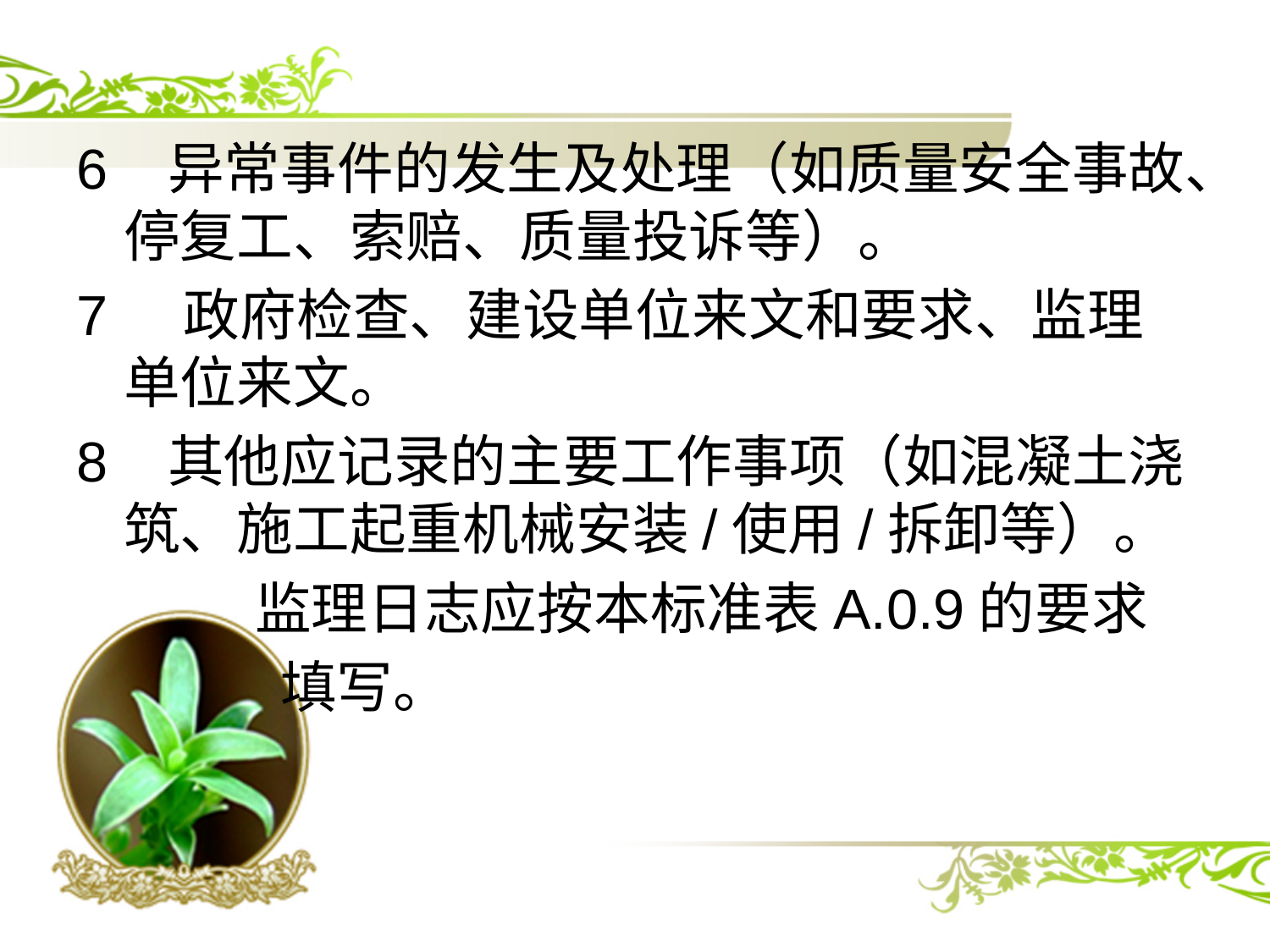

6   异常事件的发生及处理（如质量安全事故、停复工、索赔、质量投诉等）。
7    政府检查、建设单位来文和要求、监理单位来文。
8   其他应记录的主要工作事项（如混凝土浇筑、施工起重机械安装/使用/拆卸等）。
             监理日志应按本标准表A.0.9的要求
               填写。